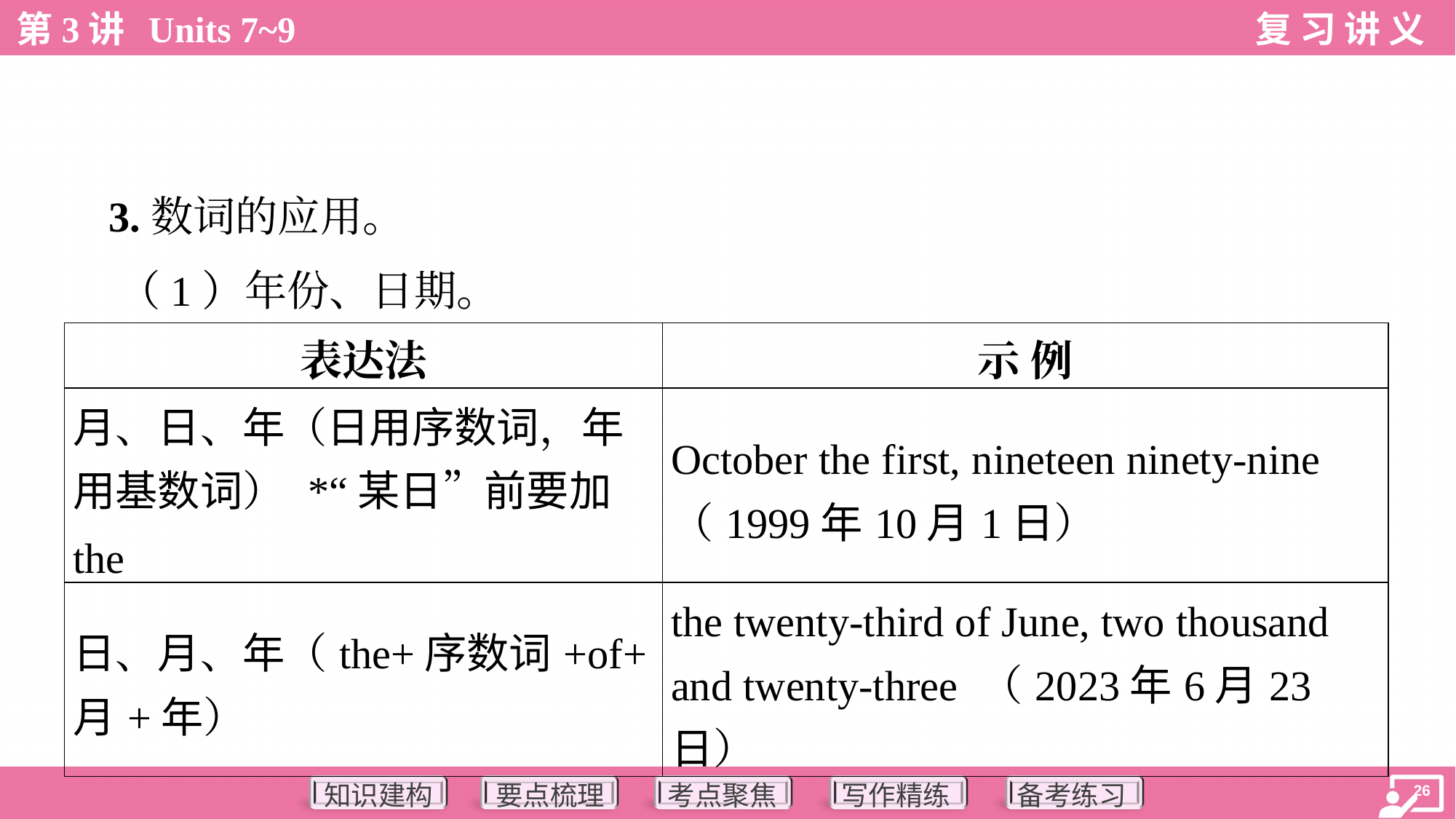

3.数词的应用。
    （1）年份、日期。
| 表达法 | 示 例 |
| --- | --- |
| 月、日、年（日用序数词，年 用基数词） \*“某日”前要加the | October the first, nineteen ninety-nine （1999年10月1日） |
| 日、月、年（the+序数词+of+ 月+年） | the twenty-third of June, two thousand and twenty-three （2023年6月23日） |